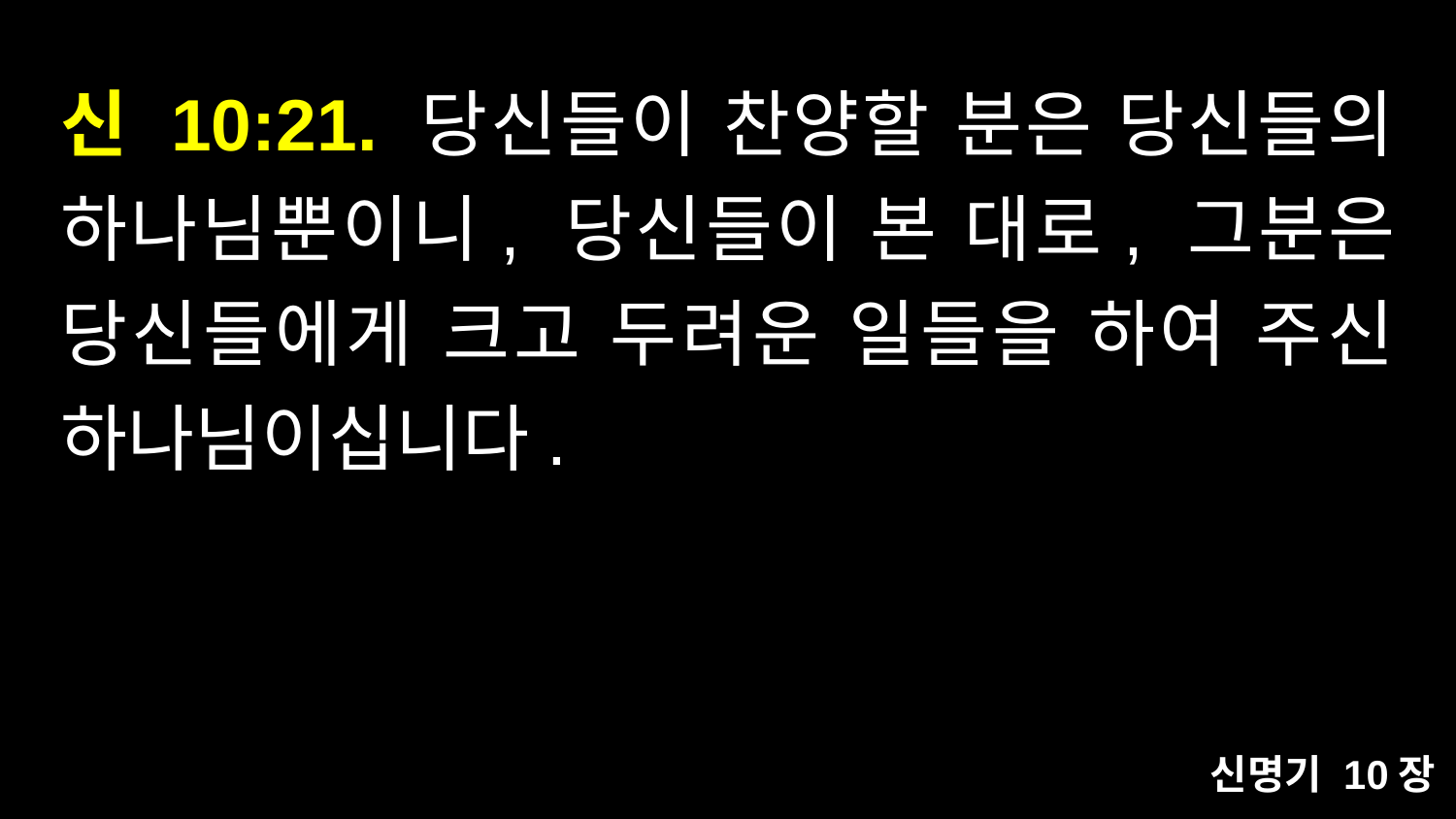

# 신 10:21. 당신들이 찬양할 분은 당신들의 하나님뿐이니, 당신들이 본 대로, 그분은 당신들에게 크고 두려운 일들을 하여 주신 하나님이십니다.
신명기 10장